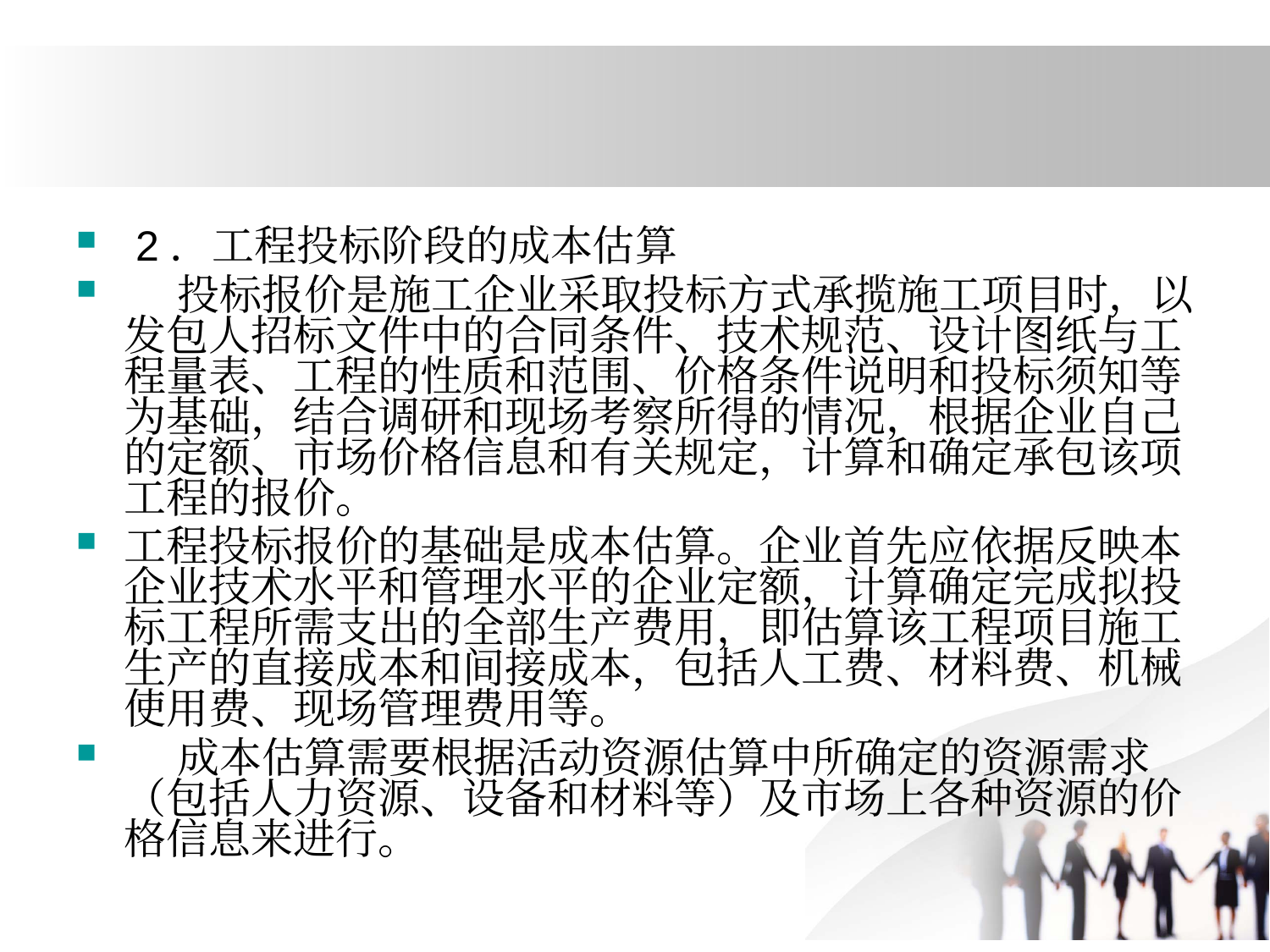

#
 2．工程投标阶段的成本估算
    投标报价是施工企业采取投标方式承揽施工项目时，以发包人招标文件中的合同条件、技术规范、设计图纸与工程量表、工程的性质和范围、价格条件说明和投标须知等为基础，结合调研和现场考察所得的情况，根据企业自己的定额、市场价格信息和有关规定，计算和确定承包该项工程的报价。
工程投标报价的基础是成本估算。企业首先应依据反映本企业技术水平和管理水平的企业定额，计算确定完成拟投标工程所需支出的全部生产费用，即估算该工程项目施工生产的直接成本和间接成本，包括人工费、材料费、机械使用费、现场管理费用等。
    成本估算需要根据活动资源估算中所确定的资源需求（包括人力资源、设备和材料等）及市场上各种资源的价格信息来进行。